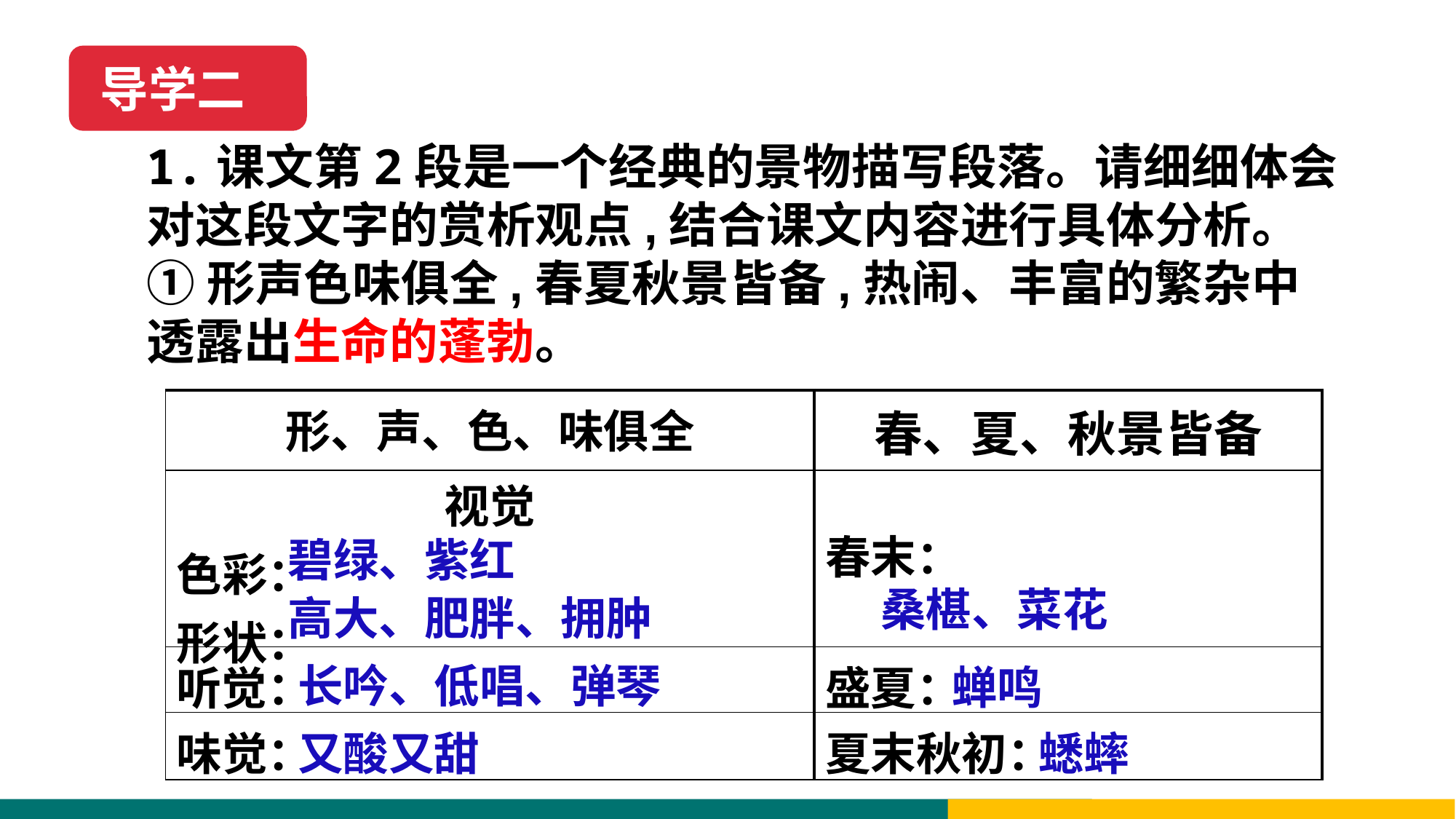

导学二
1.课文第2段是一个经典的景物描写段落。请细细体会对这段文字的赏析观点,结合课文内容进行具体分析。
①形声色味俱全,春夏秋景皆备,热闹、丰富的繁杂中透露出生命的蓬勃。
| 形、声、色、味俱全 | 春、夏、秋景皆备 |
| --- | --- |
| 视觉 色彩： 形状： | 春末： |
| 听觉： | 盛夏： |
| 味觉： | 夏末秋初： |
碧绿、紫红
桑椹、菜花
高大、肥胖、拥肿
长吟、低唱、弹琴
蝉鸣
又酸又甜
蟋蟀